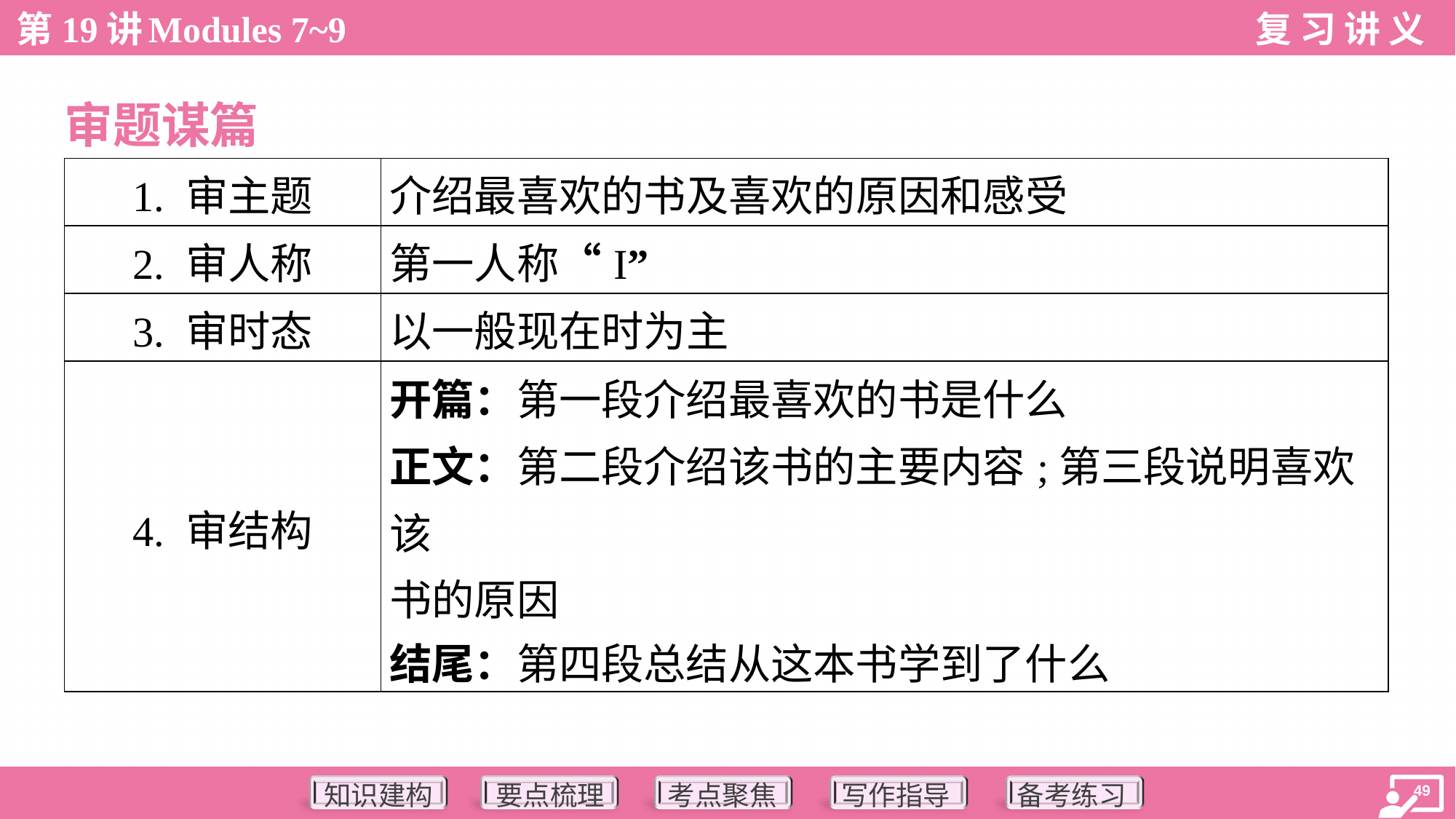

审题谋篇
| 1. 审主题 | 介绍最喜欢的书及喜欢的原因和感受 |
| --- | --- |
| 2. 审人称 | 第一人称“I” |
| 3. 审时态 | 以一般现在时为主 |
| 4. 审结构 | 开篇：第一段介绍最喜欢的书是什么 正文：第二段介绍该书的主要内容;第三段说明喜欢该 书的原因 结尾：第四段总结从这本书学到了什么 |